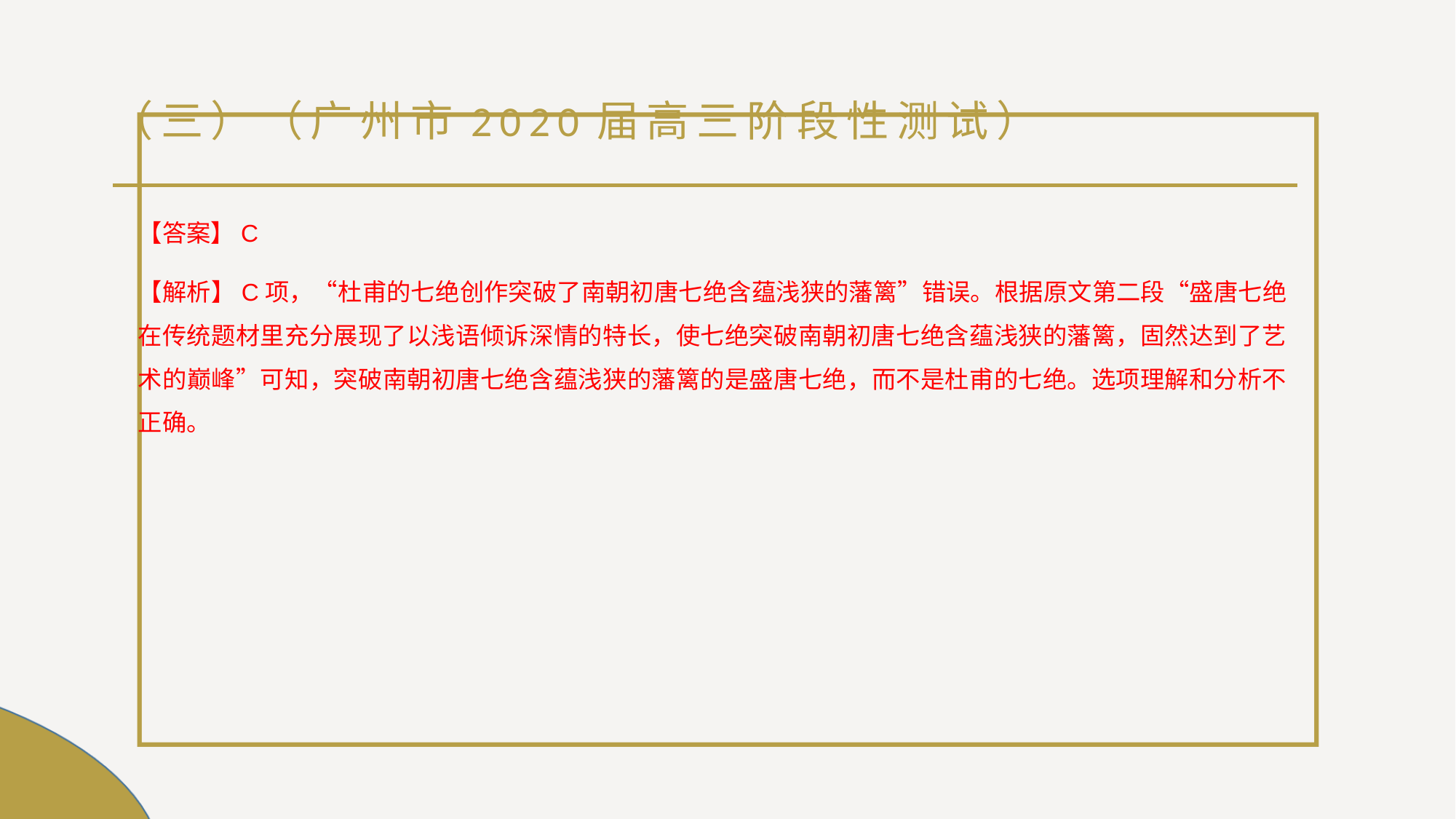

# （三）（广州市2020届高三阶段性测试）
【答案】C
【解析】C项，“杜甫的七绝创作突破了南朝初唐七绝含蕴浅狭的藩篱”错误。根据原文第二段“盛唐七绝在传统题材里充分展现了以浅语倾诉深情的特长，使七绝突破南朝初唐七绝含蕴浅狭的藩篱，固然达到了艺术的巅峰”可知，突破南朝初唐七绝含蕴浅狭的藩篱的是盛唐七绝，而不是杜甫的七绝。选项理解和分析不正确。